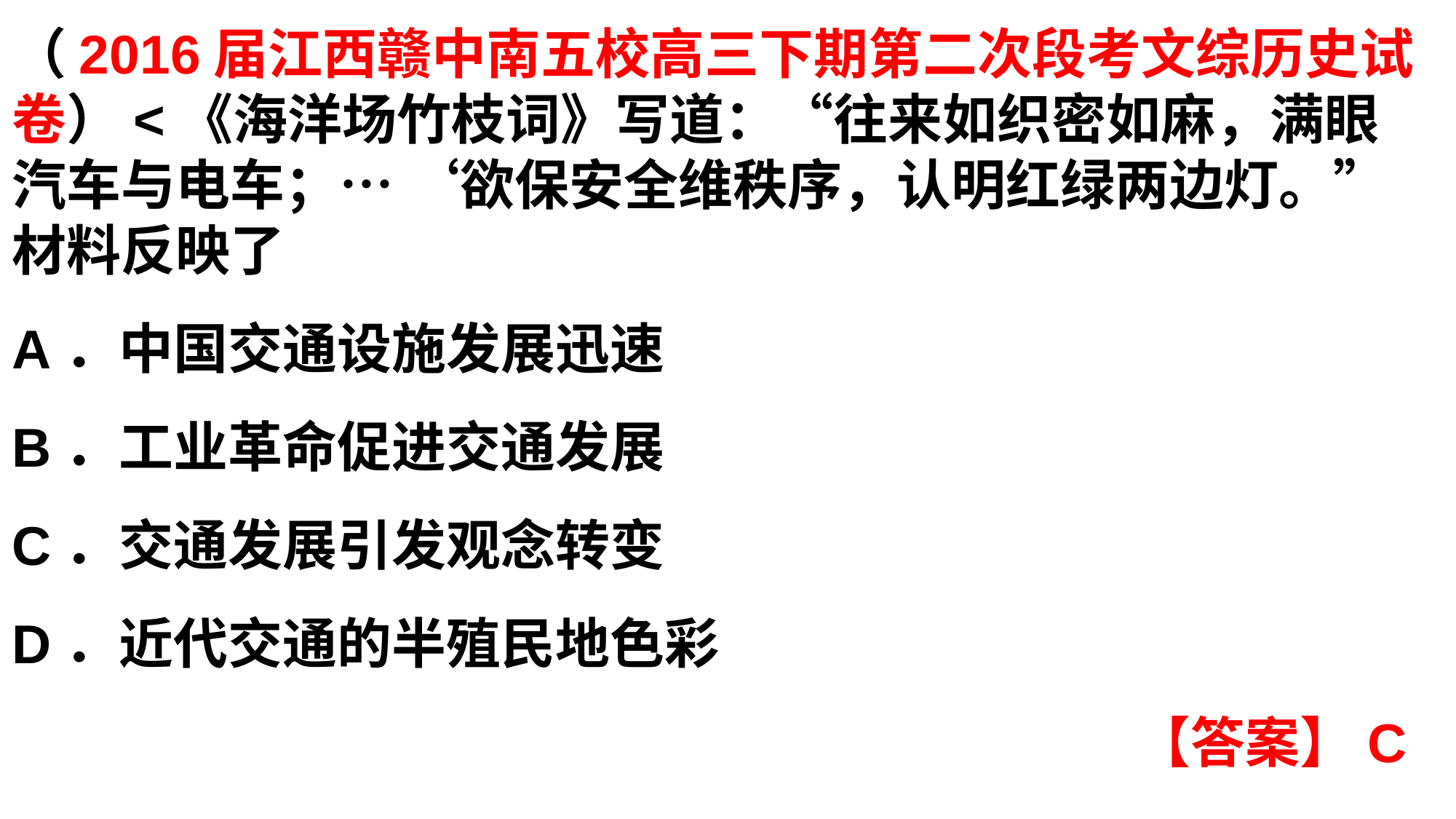

（2016届江西赣中南五校高三下期第二次段考文综历史试卷）<《海洋场竹枝词》写道：“往来如织密如麻，满眼汽车与电车；… ‘欲保安全维秩序，认明红绿两边灯。”材料反映了A．中国交通设施发展迅速
B．工业革命促进交通发展C．交通发展引发观念转变
D．近代交通的半殖民地色彩

【答案】C